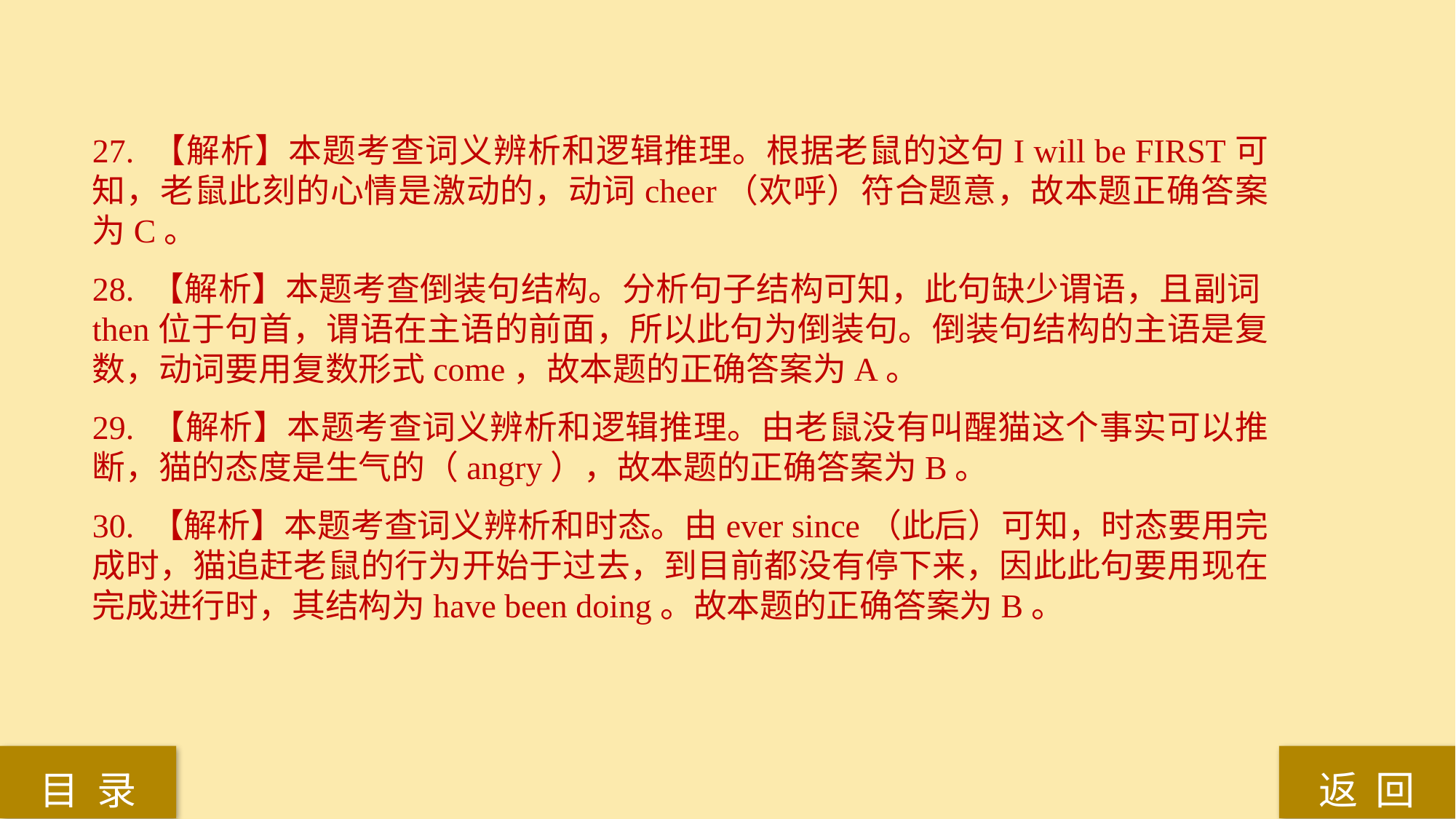

27. 【解析】本题考查词义辨析和逻辑推理。根据老鼠的这句I will be FIRST可知，老鼠此刻的心情是激动的，动词cheer（欢呼）符合题意，故本题正确答案为C。
28. 【解析】本题考查倒装句结构。分析句子结构可知，此句缺少谓语，且副词then位于句首，谓语在主语的前面，所以此句为倒装句。倒装句结构的主语是复数，动词要用复数形式come，故本题的正确答案为A。
29. 【解析】本题考查词义辨析和逻辑推理。由老鼠没有叫醒猫这个事实可以推断，猫的态度是生气的（angry），故本题的正确答案为B。
30. 【解析】本题考查词义辨析和时态。由ever since（此后）可知，时态要用完成时，猫追赶老鼠的行为开始于过去，到目前都没有停下来，因此此句要用现在完成进行时，其结构为have been doing。故本题的正确答案为B。
返  回